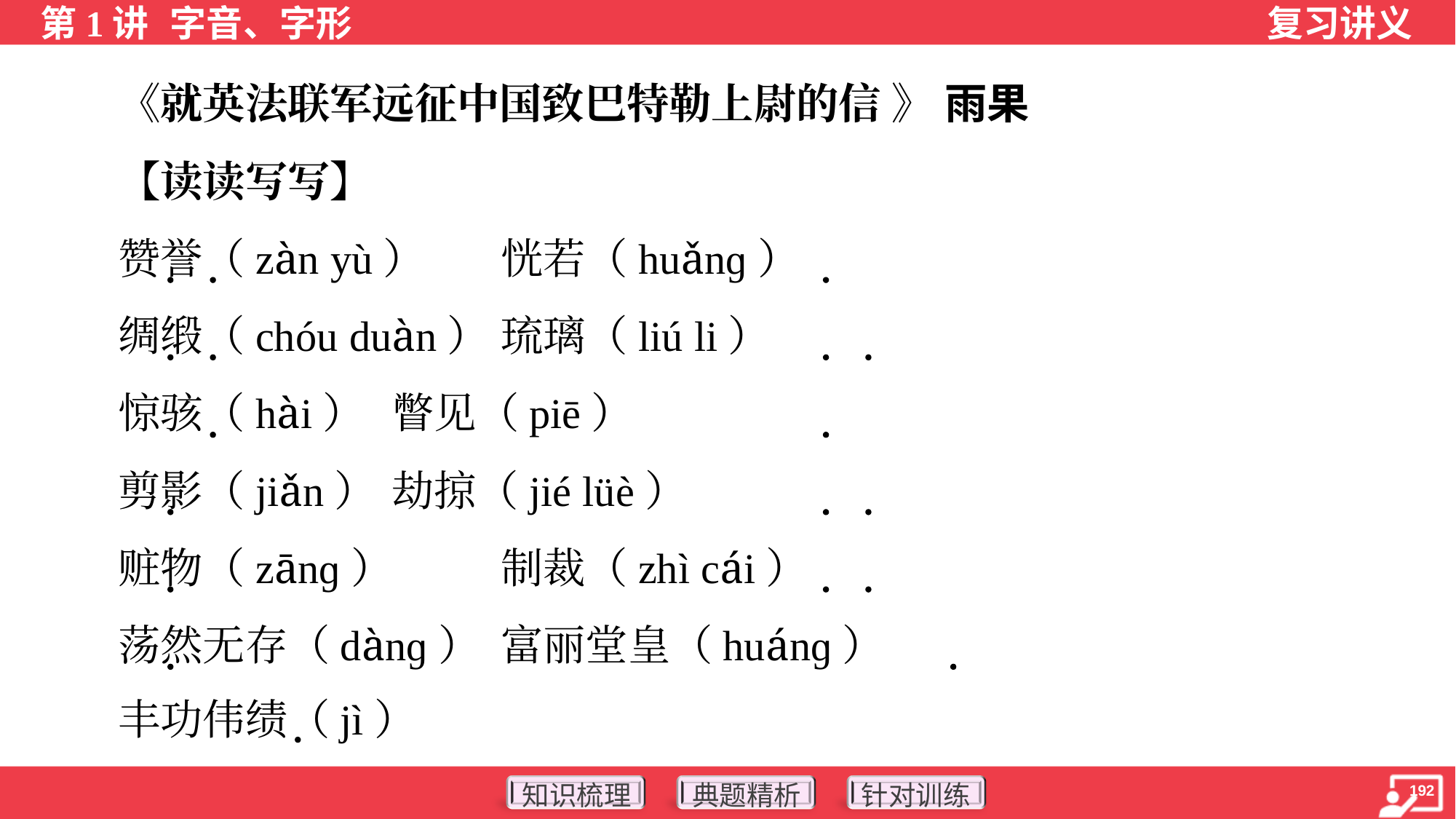

《就英法联军远征中国致巴特勒上尉的信 》 雨果
    【读读写写】
    赞誉（zàn yù）	恍若（huǎnɡ）
    绸缎（chóu duàn）	琉璃（liú li）
    惊骇（hài）	瞥见（piē）
    剪影（jiǎn）	劫掠（jié lüè）
    赃物（zānɡ）	制裁（zhì cái）
    荡然无存（dànɡ）	富丽堂皇（huánɡ）
    丰功伟绩（jì）